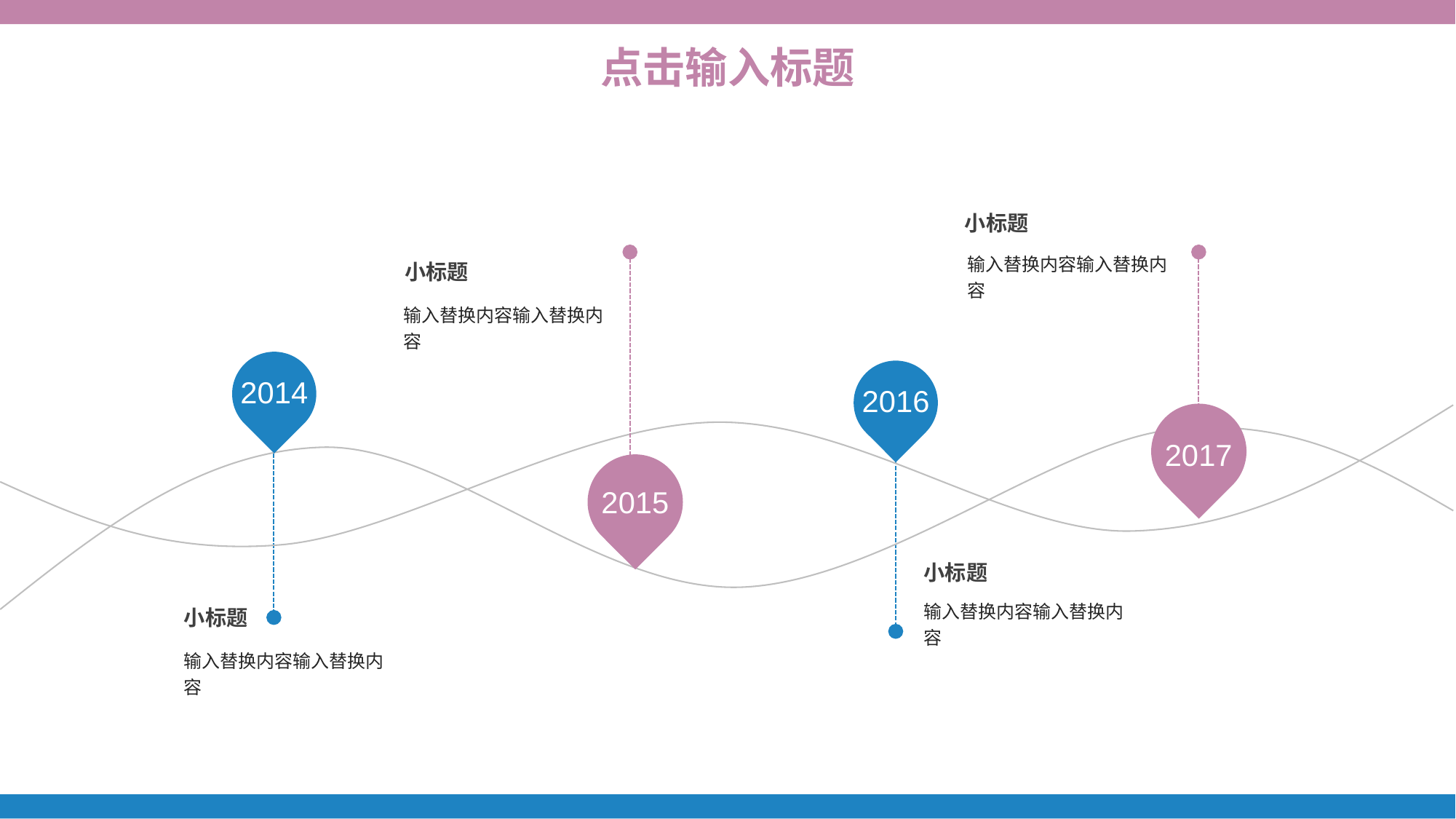

点击输入标题
小标题
输入替换内容输入替换内容
小标题
输入替换内容输入替换内容

2014

2016

2017

2015
小标题
输入替换内容输入替换内容
小标题
输入替换内容输入替换内容